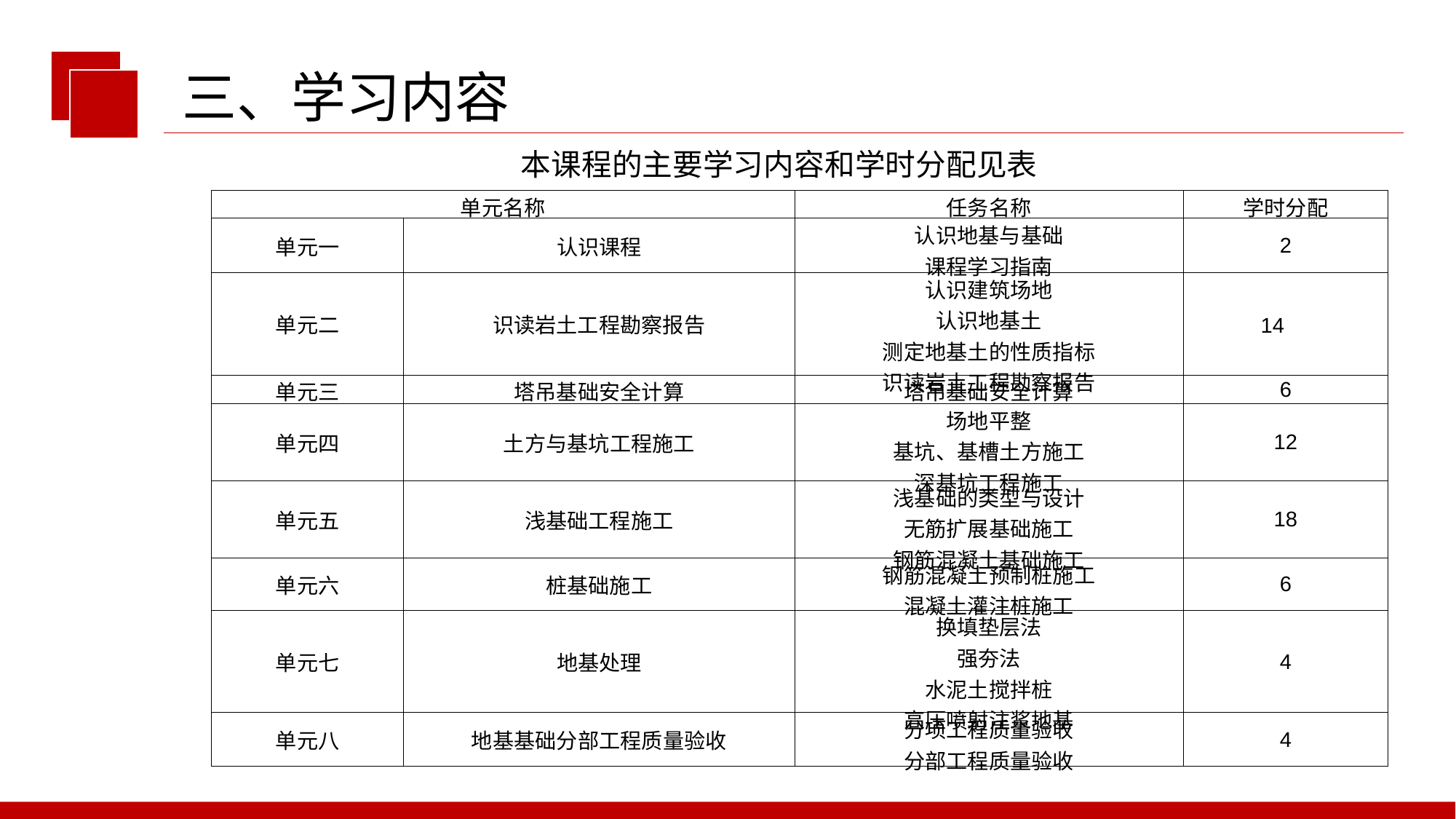

三、学习内容
本课程的主要学习内容和学时分配见表
| 单元名称 |  | 任务名称 | 学时分配 |
| --- | --- | --- | --- |
| 单元一 | 认识课程 | 认识地基与基础 课程学习指南 | 2 |
| 单元二 | 识读岩土工程勘察报告 | 认识建筑场地 认识地基土 测定地基土的性质指标 识读岩土工程勘察报告 | 14 |
| 单元三 | 塔吊基础安全计算 | 塔吊基础安全计算 | 6 |
| 单元四 | 土方与基坑工程施工 | 场地平整 基坑、基槽土方施工 深基坑工程施工 | 12 |
| 单元五 | 浅基础工程施工 | 浅基础的类型与设计 无筋扩展基础施工 钢筋混凝土基础施工 | 18 |
| 单元六 | 桩基础施工 | 钢筋混凝土预制桩施工 混凝土灌注桩施工 | 6 |
| 单元七 | 地基处理 | 换填垫层法 强夯法 水泥土搅拌桩 高压喷射注浆地基 | 4 |
| 单元八 | 地基基础分部工程质量验收 | 分项工程质量验收 分部工程质量验收 | 4 |